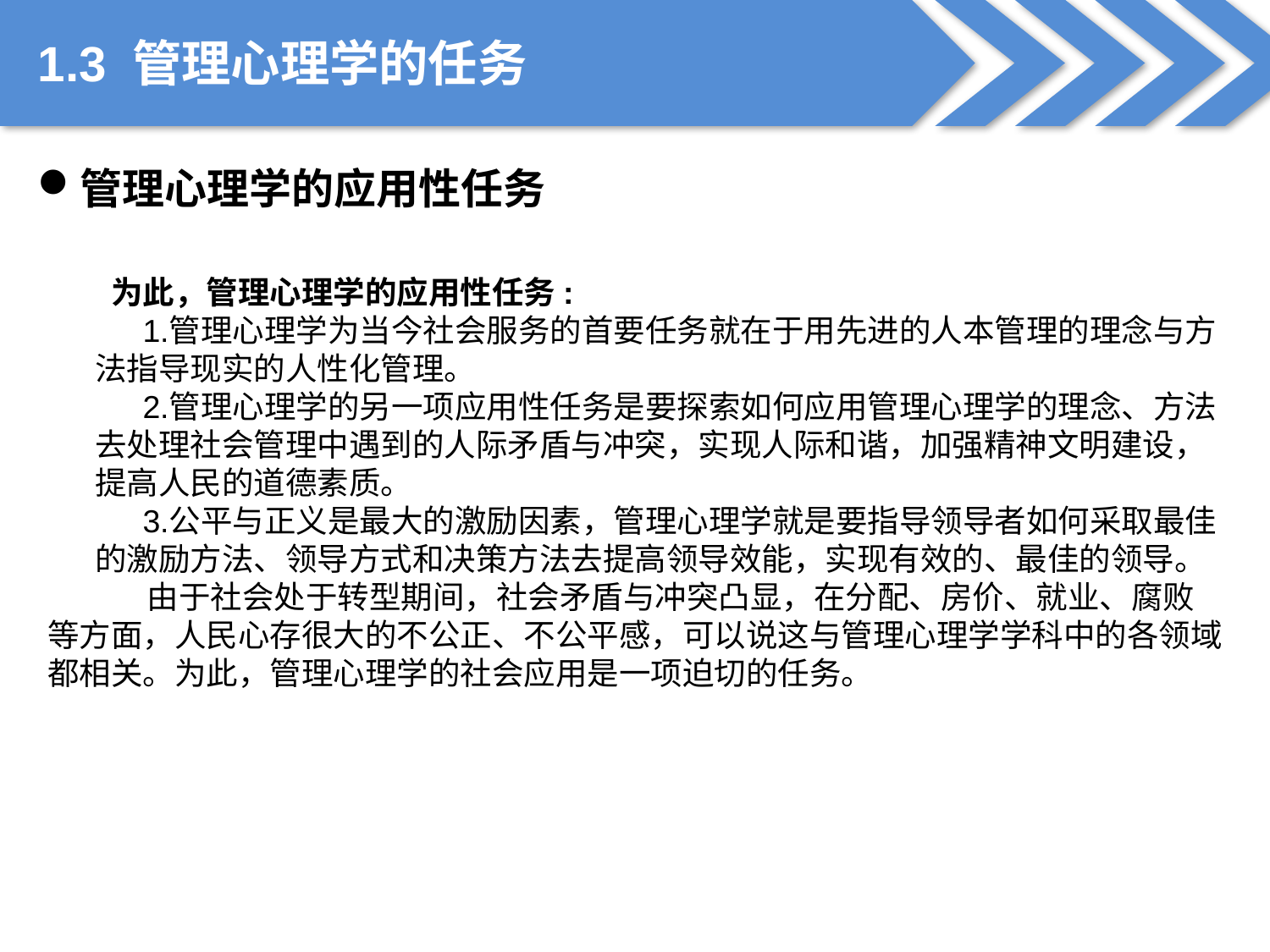

1.3 管理心理学的任务
管理心理学的应用性任务
为此，管理心理学的应用性任务:
管理心理学为当今社会服务的首要任务就在于用先进的人本管理的理念与方法指导现实的人性化管理。
管理心理学的另一项应用性任务是要探索如何应用管理心理学的理念、方法去处理社会管理中遇到的人际矛盾与冲突，实现人际和谐，加强精神文明建设，提高人民的道德素质。
公平与正义是最大的激励因素，管理心理学就是要指导领导者如何采取最佳的激励方法、领导方式和决策方法去提高领导效能，实现有效的、最佳的领导。
    由于社会处于转型期间，社会矛盾与冲突凸显，在分配、房价、就业、腐败等方面，人民心存很大的不公正、不公平感，可以说这与管理心理学学科中的各领域都相关。为此，管理心理学的社会应用是一项迫切的任务。